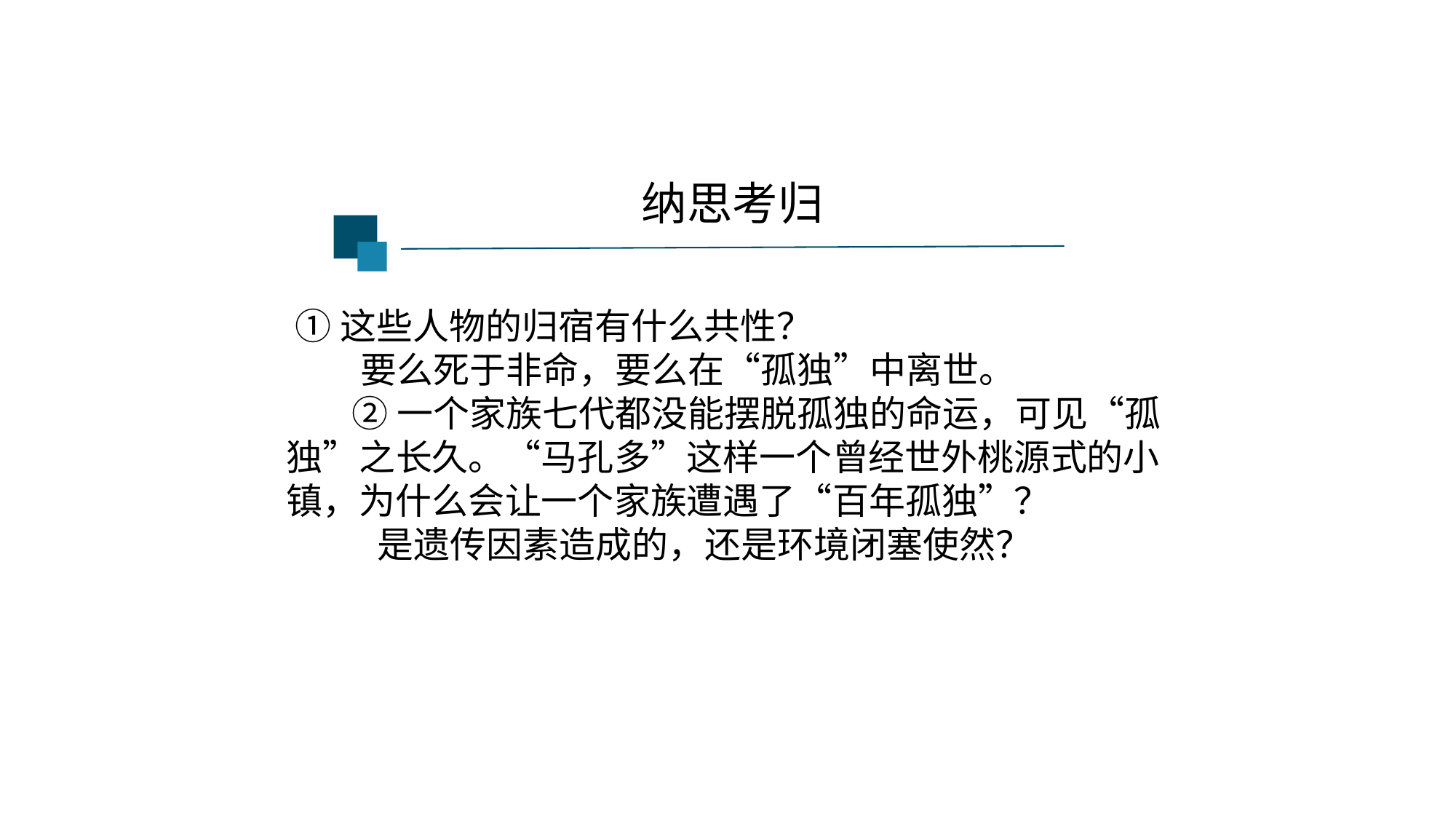

纳思考归

 ①这些人物的归宿有什么共性？
        要么死于非命，要么在“孤独”中离世。
        ②一个家族七代都没能摆脱孤独的命运，可见“孤独”之长久。“马孔多”这样一个曾经世外桃源式的小镇，为什么会让一个家族遭遇了“百年孤独”？
          是遗传因素造成的，还是环境闭塞使然？